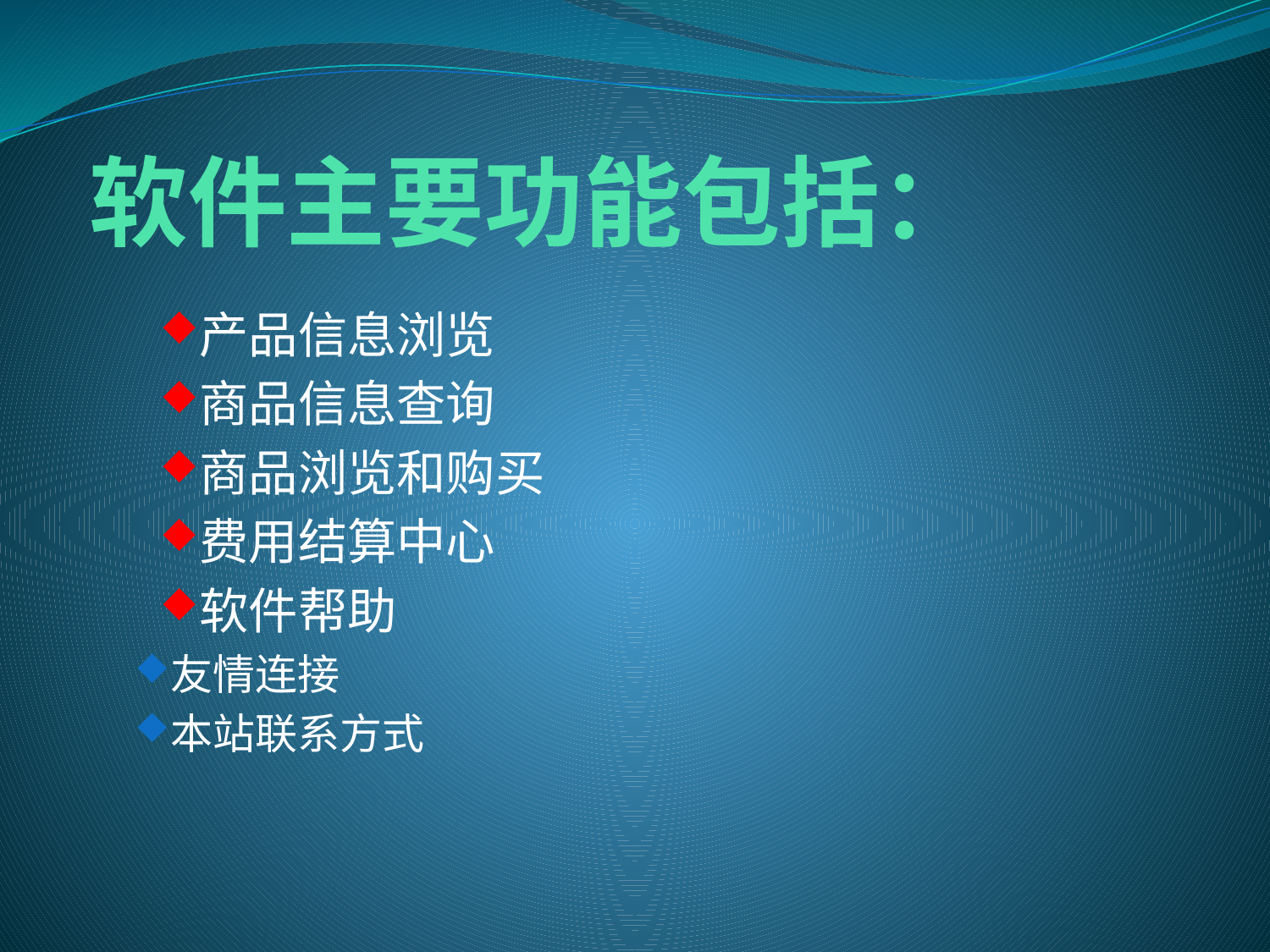

# 软件主要功能包括：
产品信息浏览
商品信息查询
商品浏览和购买
费用结算中心
软件帮助
友情连接
本站联系方式